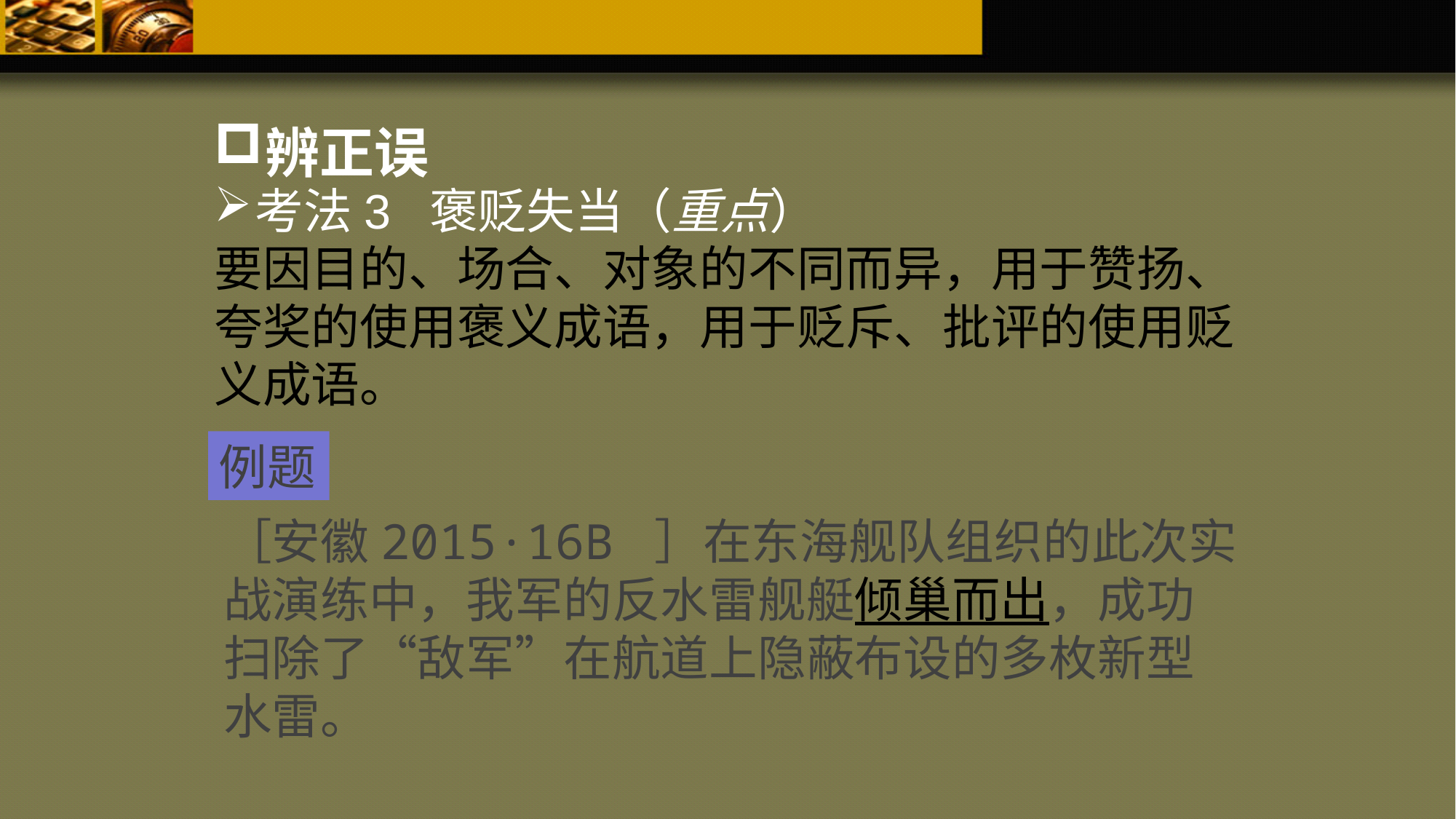

辨正误
考法3  褒贬失当（重点）
要因目的、场合、对象的不同而异，用于赞扬、夸奖的使用褒义成语，用于贬斥、批评的使用贬义成语。
例题
［安徽2015·16B ］在东海舰队组织的此次实战演练中，我军的反水雷舰艇倾巢而出，成功扫除了“敌军”在航道上隐蔽布设的多枚新型水雷。